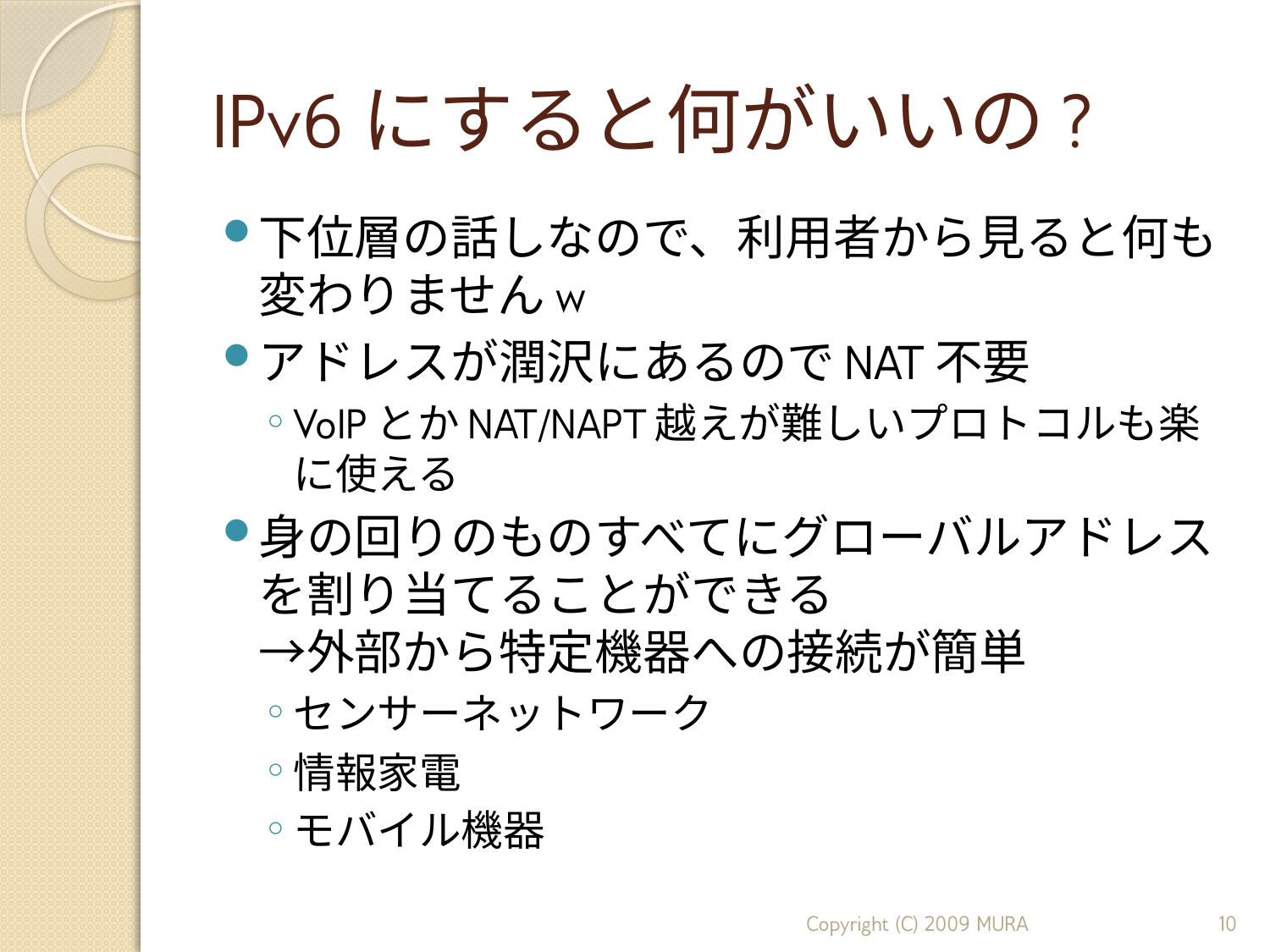

# IPv6にすると何がいいの?
下位層の話しなので、利用者から見ると何も変わりませんw
アドレスが潤沢にあるのでNAT不要
VoIPとかNAT/NAPT越えが難しいプロトコルも楽に使える
身の回りのものすべてにグローバルアドレスを割り当てることができる
→外部から特定機器への接続が簡単
センサーネットワーク
情報家電
モバイル機器
Copyright (C) 2009 MURA
10